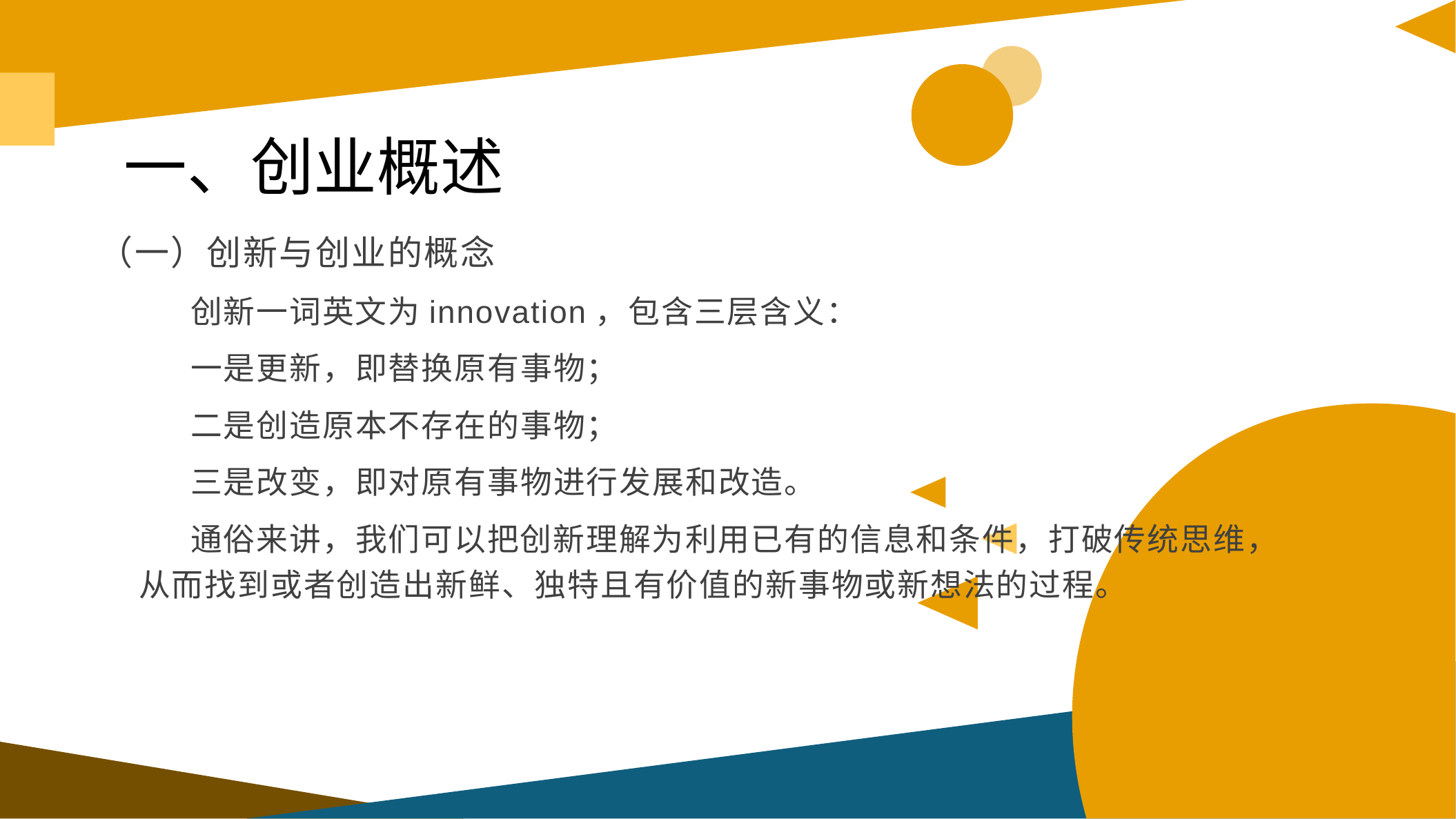

一、创业概述
（一）创新与创业的概念
创新一词英文为innovation，包含三层含义：
一是更新，即替换原有事物；
二是创造原本不存在的事物；
三是改变，即对原有事物进行发展和改造。
通俗来讲，我们可以把创新理解为利用已有的信息和条件，打破传统思维，从而找到或者创造出新鲜、独特且有价值的新事物或新想法的过程。